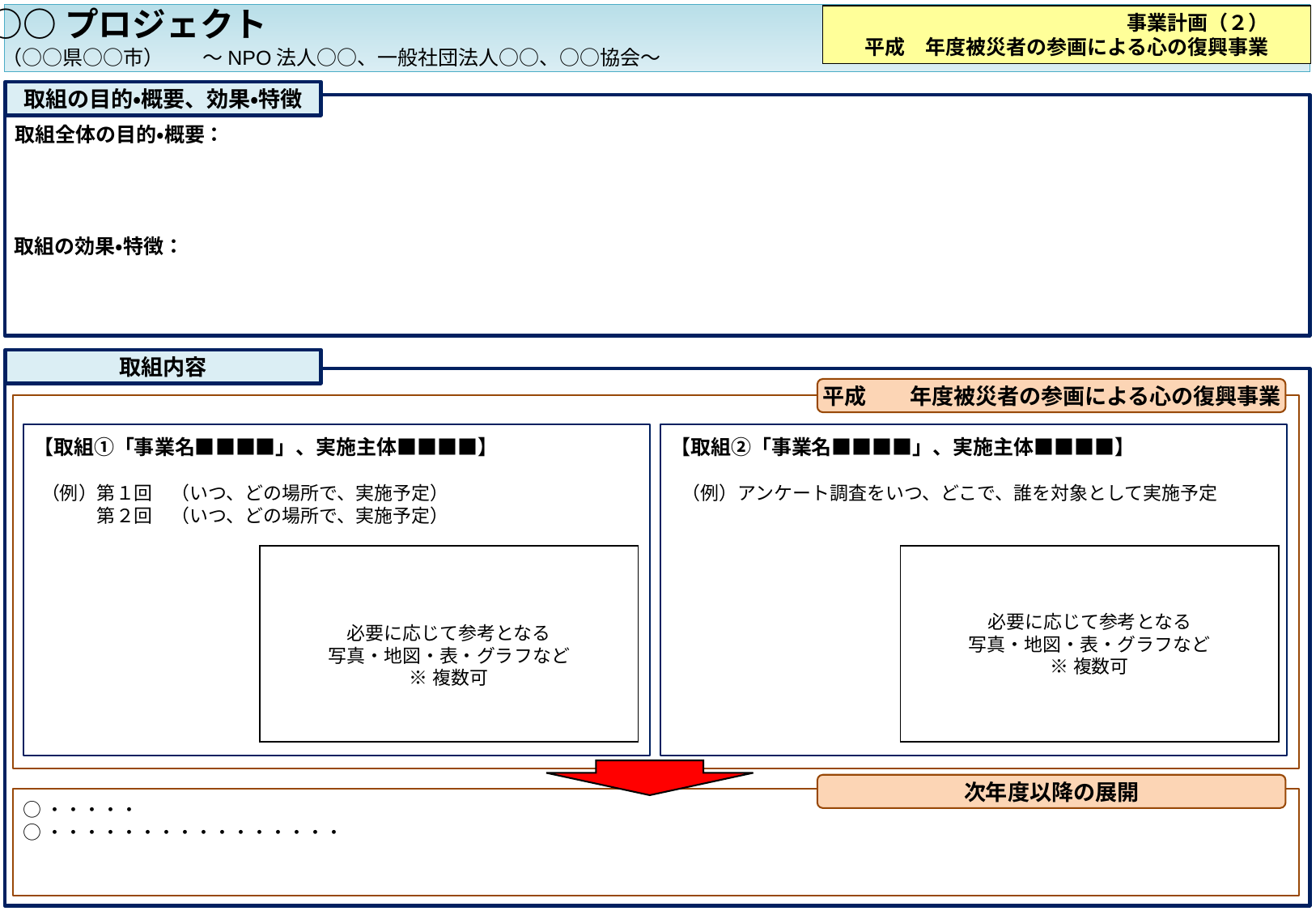

○○プロジェクト

事業計画（２）
平成　年度被災者の参画による心の復興事業
（○○県○○市）
～NPO法人○○、一般社団法人○○、○○協会～
取組の目的・概要、効果・特徴

取組全体の目的・概要：

取組の効果・特徴：

取組内容

平成　　年度被災者の参画による心の復興事業

【取組①「事業名■■■■」、実施主体■■■■】
【取組②「事業名■■■■」、実施主体■■■■】
（例）第１回　（いつ、どの場所で、実施予定）
　　　第２回　（いつ、どの場所で、実施予定）
（例）アンケート調査をいつ、どこで、誰を対象として実施予定

必要に応じて参考となる
写真・地図・表・グラフなど
※複数可
必要に応じて参考となる
写真・地図・表・グラフなど
※複数可

次年度以降の展開
○・・・・・
○・・・・・・・・・・・・・・・・